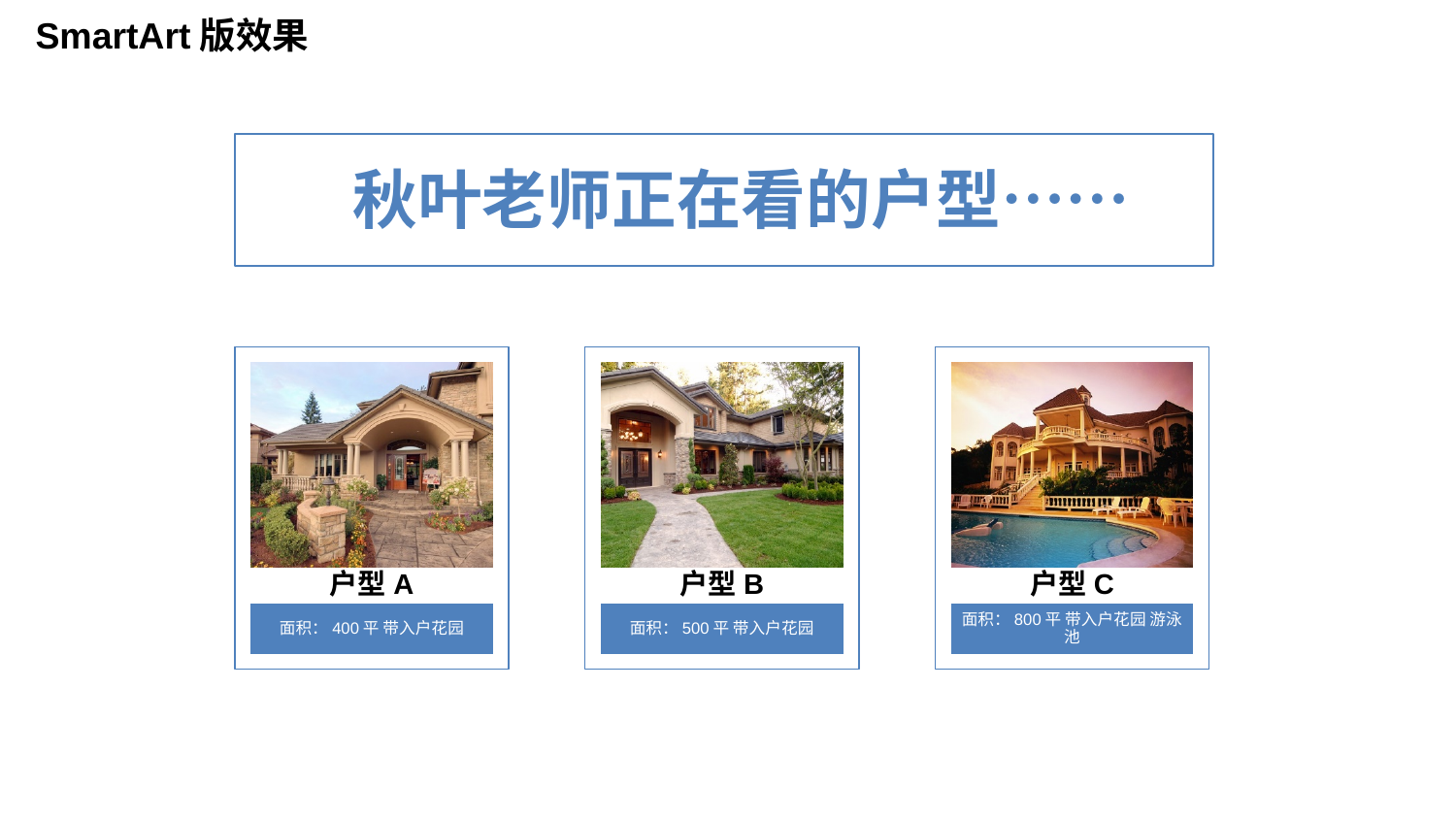

SmartArt版效果

秋叶老师正在看的户型……
面积：400平 带入户花园
户型A
面积：500平 带入户花园
户型B
面积：800平 带入户花园 游泳池
户型C